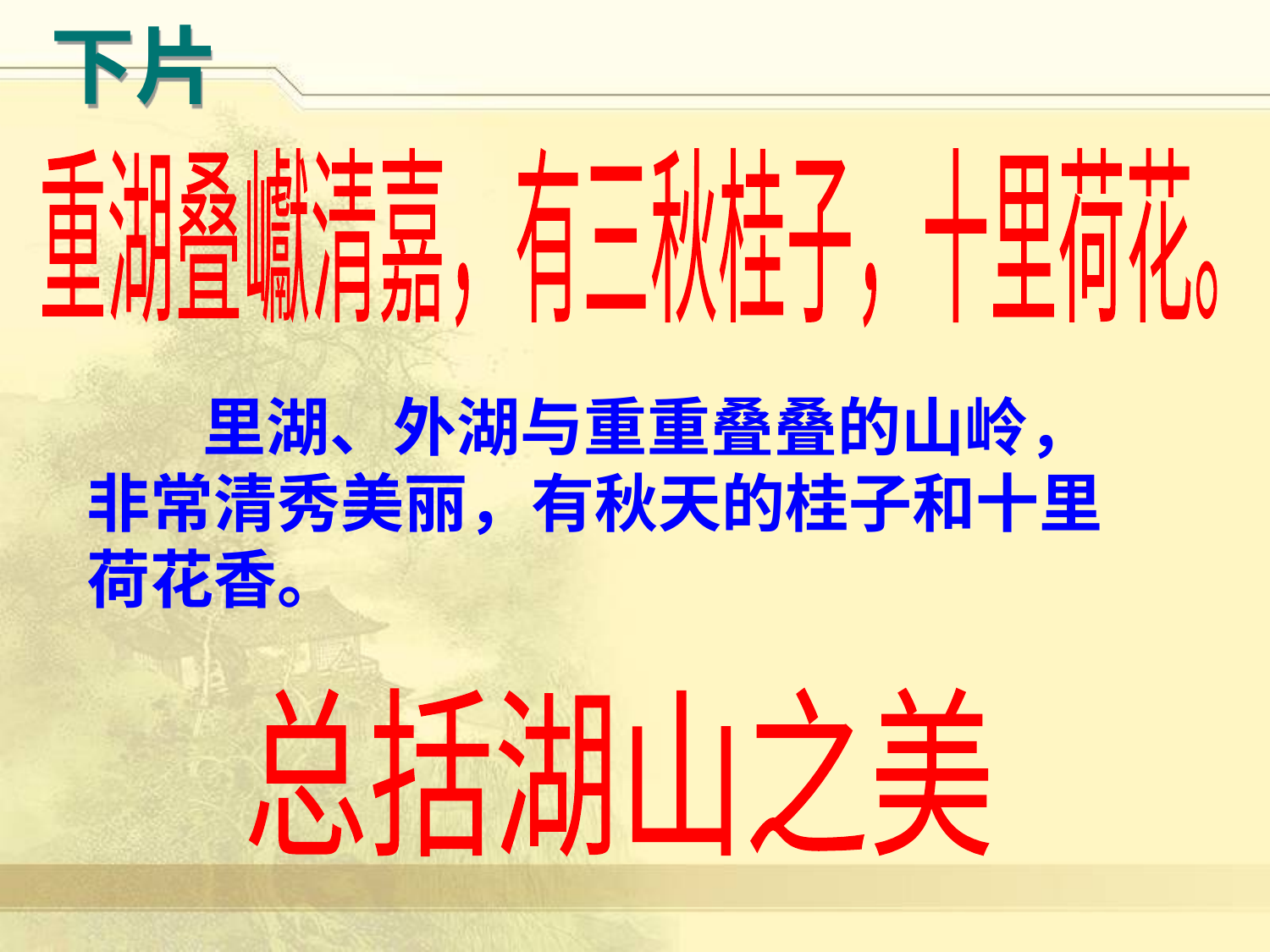

下片
重湖叠巘清嘉，有三秋桂子，十里荷花。
       里湖、外湖与重重叠叠的山岭，非常清秀美丽，有秋天的桂子和十里荷花香。
总括湖山之美